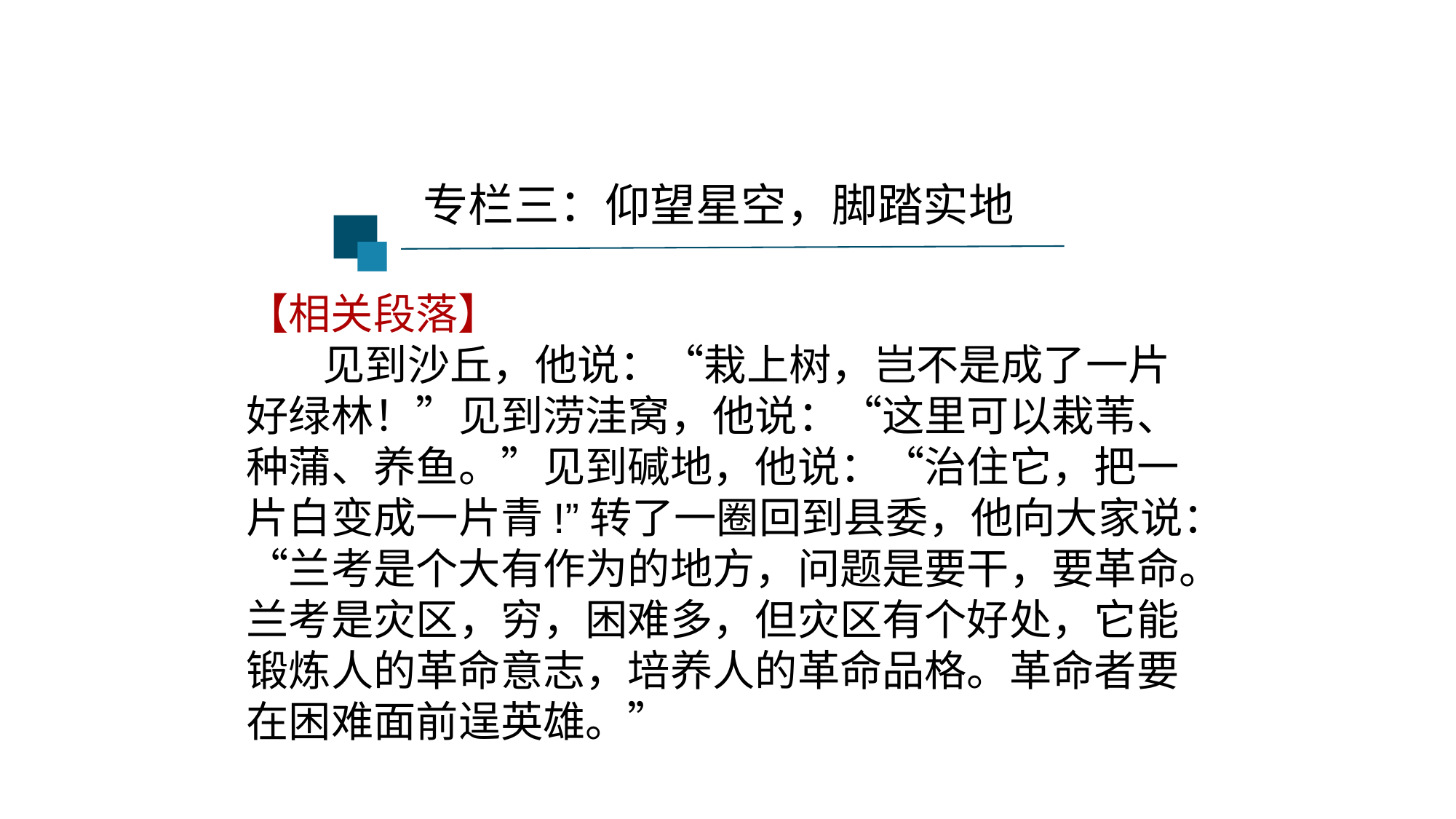

专栏三：仰望星空，脚踏实地

【相关段落】
       见到沙丘，他说：“栽上树，岂不是成了一片好绿林！”见到涝洼窝，他说：“这里可以栽苇、种蒲、养鱼。”见到碱地，他说：“治住它，把一片白变成一片青!”转了一圈回到县委，他向大家说：“兰考是个大有作为的地方，问题是要干，要革命。兰考是灾区，穷，困难多，但灾区有个好处，它能锻炼人的革命意志，培养人的革命品格。革命者要在困难面前逞英雄。”